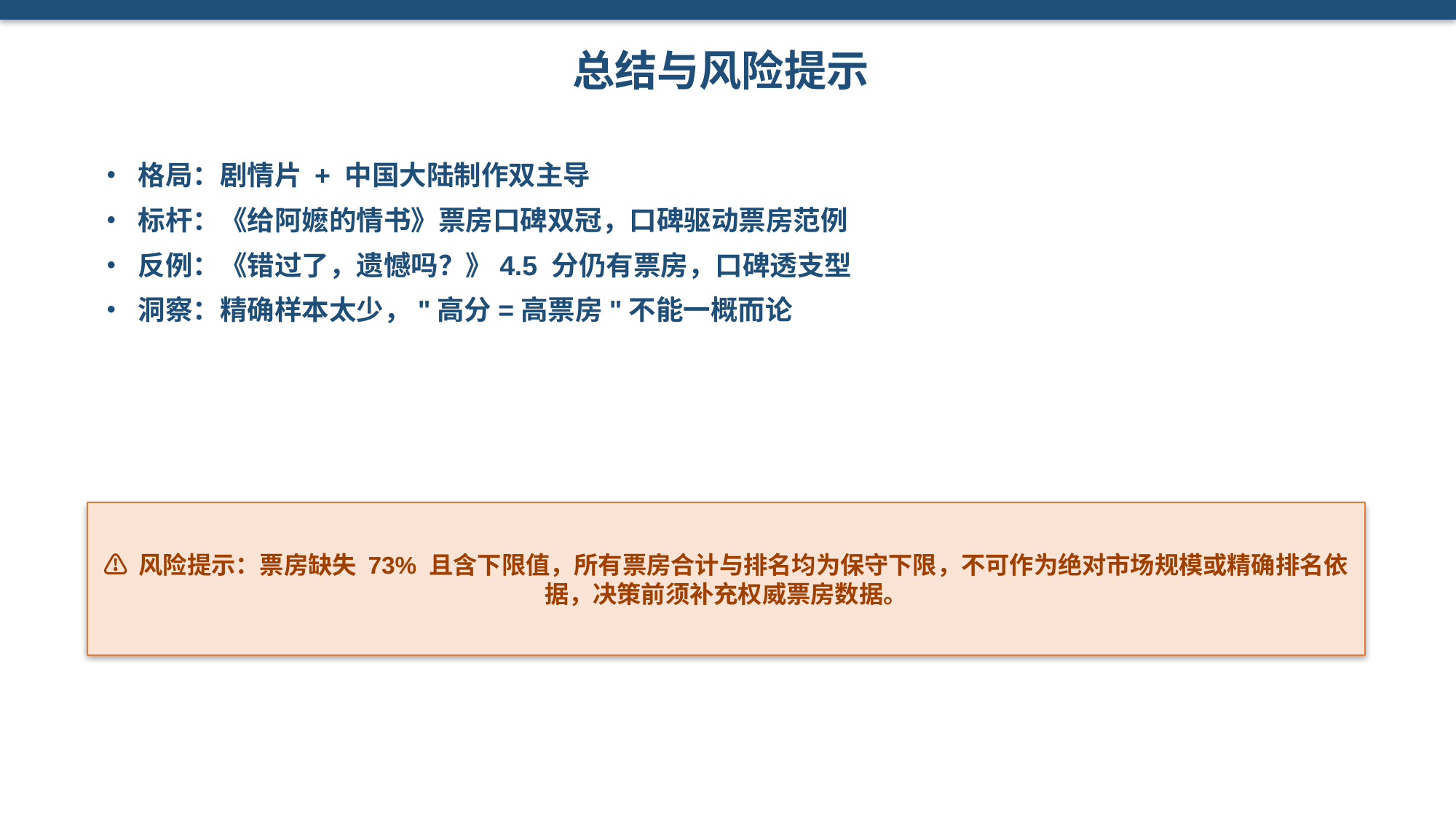

总结与风险提示
• 格局：剧情片 + 中国大陆制作双主导
• 标杆：《给阿嬷的情书》票房口碑双冠，口碑驱动票房范例
• 反例：《错过了，遗憾吗？》4.5 分仍有票房，口碑透支型
• 洞察：精确样本太少，"高分=高票房"不能一概而论
⚠ 风险提示：票房缺失 73% 且含下限值，所有票房合计与排名均为保守下限，不可作为绝对市场规模或精确排名依据，决策前须补充权威票房数据。